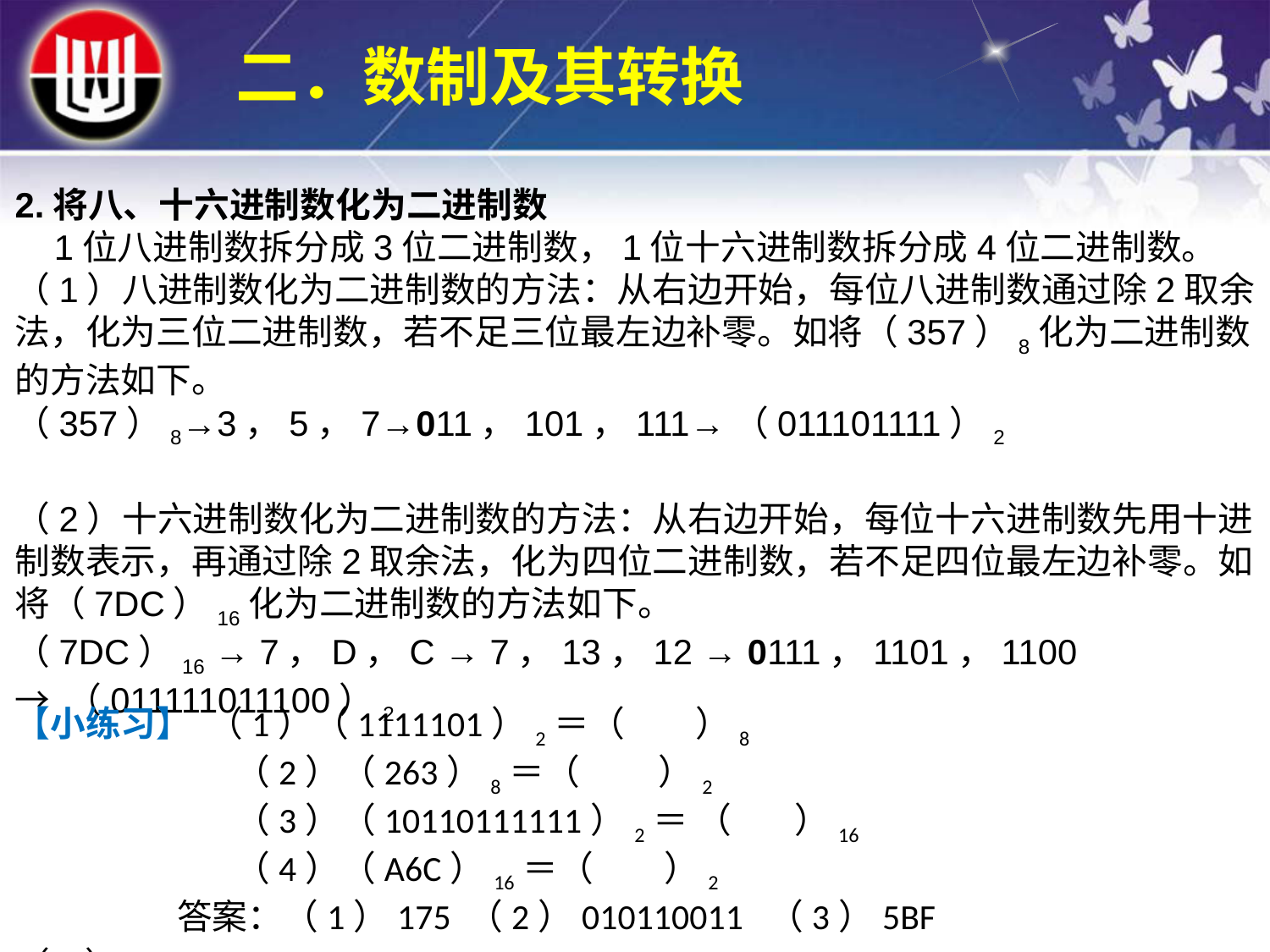

二．数制及其转换
2.将八、十六进制数化为二进制数
    1位八进制数拆分成3位二进制数，1位十六进制数拆分成4位二进制数。
（1）八进制数化为二进制数的方法：从右边开始，每位八进制数通过除2取余法，化为三位二进制数，若不足三位最左边补零。如将（357）8化为二进制数的方法如下。
（357）8→3，5，7→011，101，111→（011101111）2

（2）十六进制数化为二进制数的方法：从右边开始，每位十六进制数先用十进制数表示，再通过除2取余法，化为四位二进制数，若不足四位最左边补零。如将（7DC）16化为二进制数的方法如下。
（7DC）16 → 7，D，C → 7，13，12 → 0111，1101，1100
→ （011111011100）2
【小练习】  （1）（1111101）2＝（         ）8
                           （2）（263）8＝（          ）2
                           （3）（10110111111）2＝ （        ）16
                           （4）（A6C）16＝（         ）2
                                 答案：（1）175 （2）010110011  （3）5BF   （4）101001101100